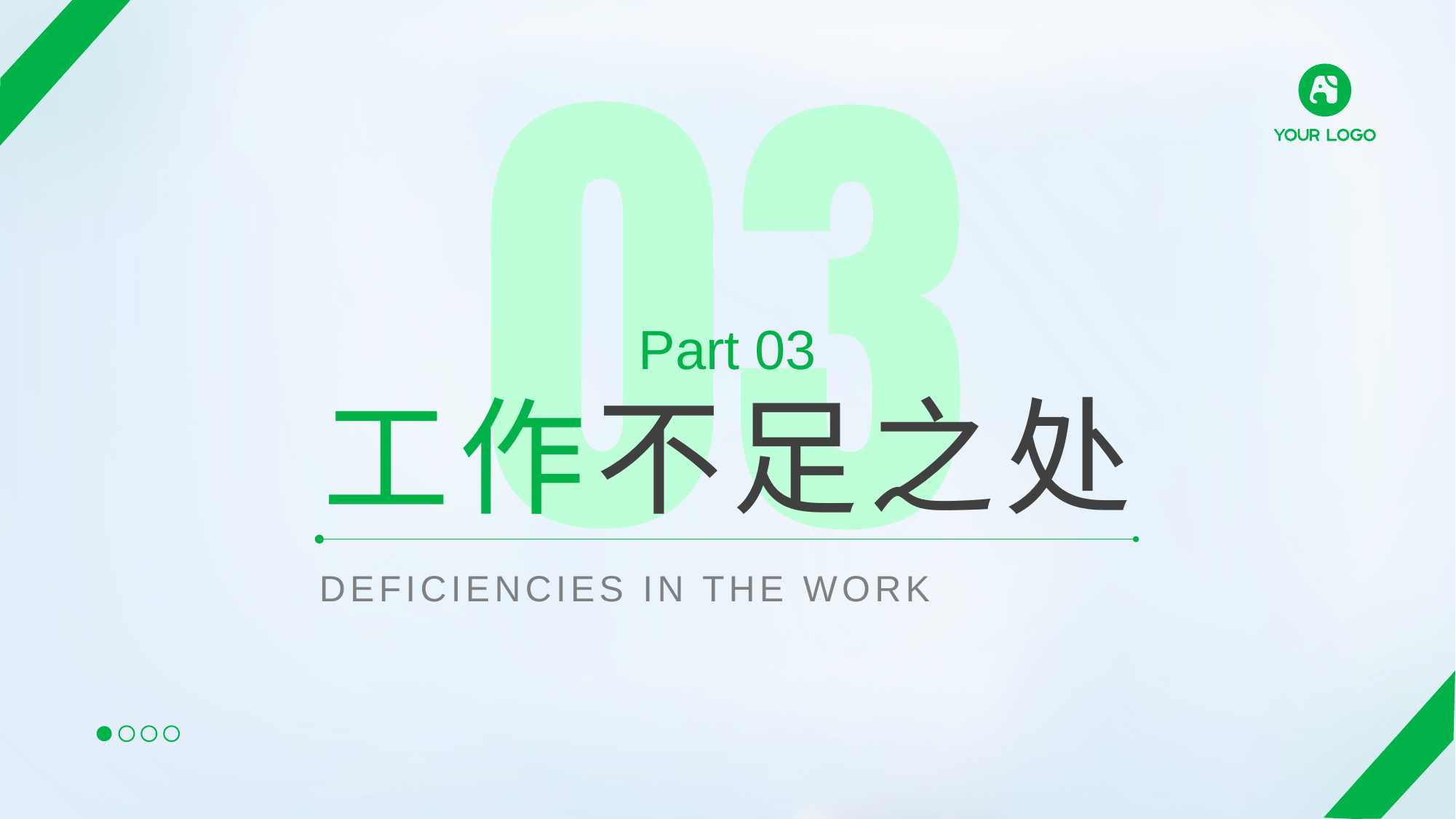

03

Part 03
工作不足之处
DEFICIENCIES IN THE WORK